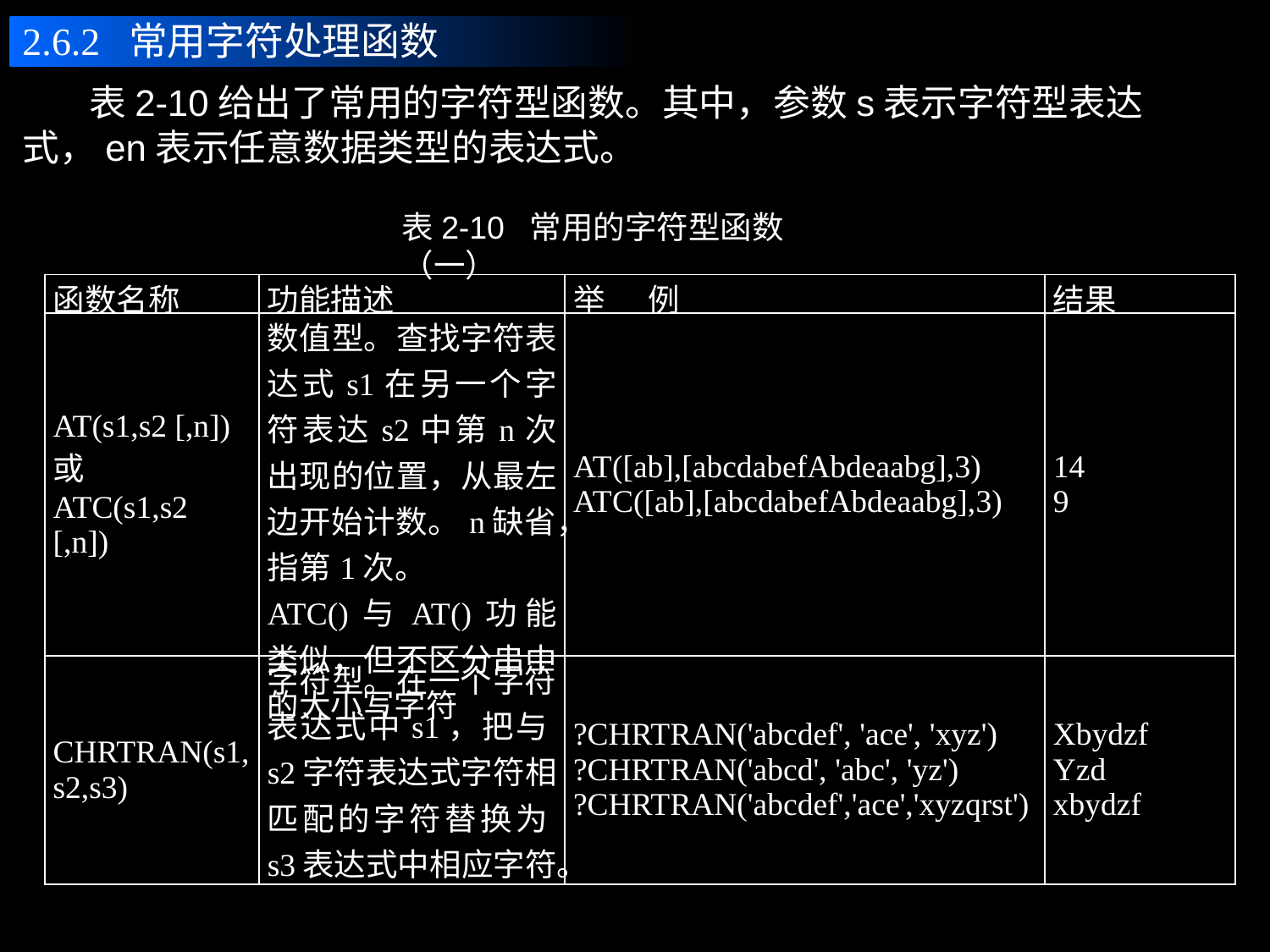

2.6.2  常用字符处理函数
       表2-10给出了常用的字符型函数。其中，参数s表示字符型表达式，en表示任意数据类型的表达式。
表2-10  常用的字符型函数（一）
| 函数名称 | 功能描述 | 举 例 | 结果 |
| --- | --- | --- | --- |
| AT(s1,s2 [,n]) 或 ATC(s1,s2 [,n]) | 数值型。查找字符表达式s1在另一个字符表达s2中第n次出现的位置，从最左边开始计数。n缺省，指第1次。 ATC()与AT()功能类似，但不区分串中的大小写字符 | AT([ab],[abcdabefAbdeaabg],3) ATC([ab],[abcdabefAbdeaabg],3) | 14 9 |
| CHRTRAN(s1,s2,s3) | 字符型。在一个字符表达式中s1，把与s2字符表达式字符相匹配的字符替换为s3表达式中相应字符。 | ?CHRTRAN('abcdef', 'ace', 'xyz') ?CHRTRAN('abcd', 'abc', 'yz') ?CHRTRAN('abcdef','ace','xyzqrst') | Xbydzf Yzd xbydzf |